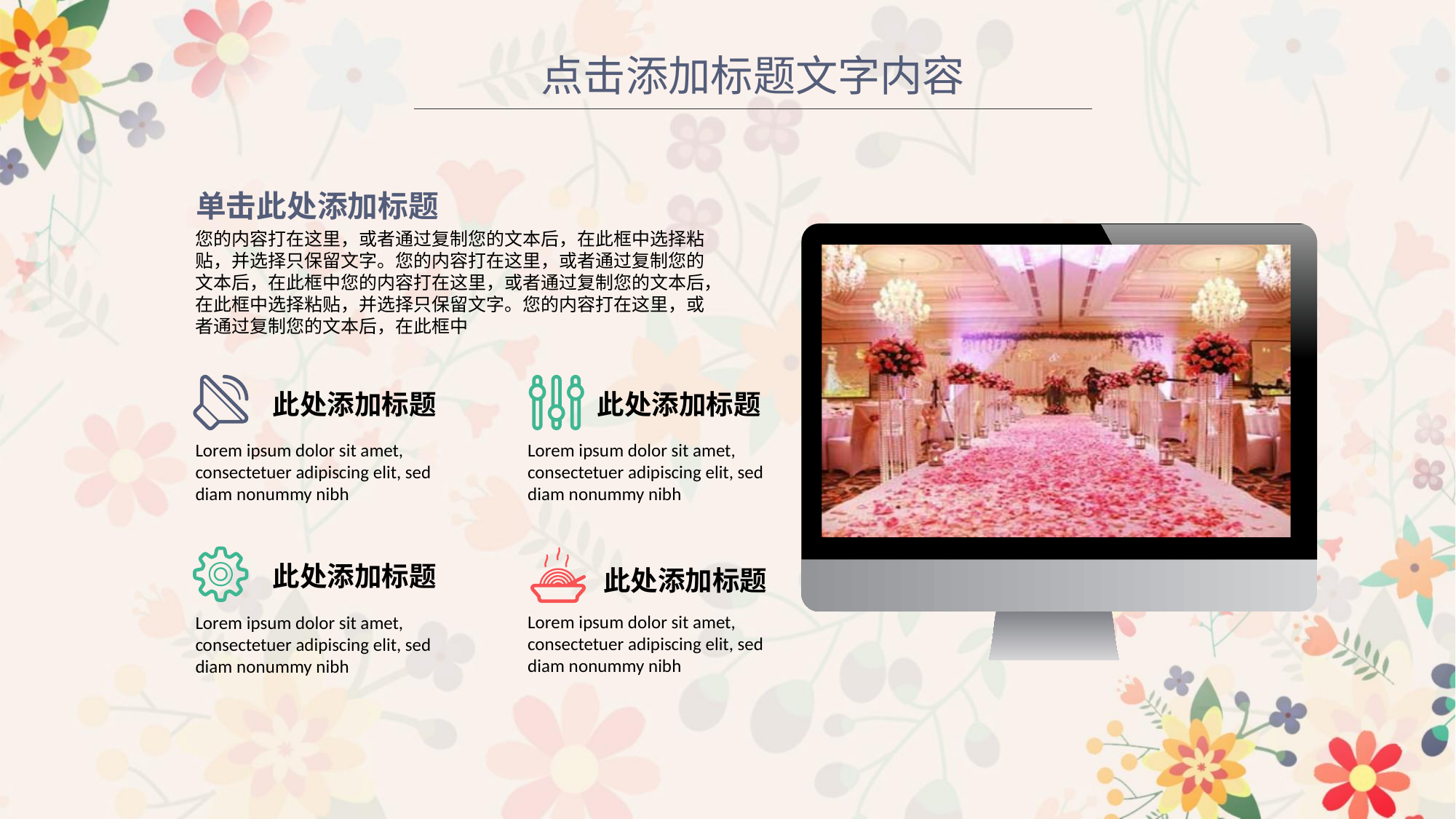

点击添加标题文字内容
单击此处添加标题
您的内容打在这里，或者通过复制您的文本后，在此框中选择粘贴，并选择只保留文字。您的内容打在这里，或者通过复制您的文本后，在此框中您的内容打在这里，或者通过复制您的文本后，在此框中选择粘贴，并选择只保留文字。您的内容打在这里，或者通过复制您的文本后，在此框中

此处添加标题
此处添加标题
Lorem ipsum dolor sit amet, consectetuer adipiscing elit, sed diam nonummy nibh
Lorem ipsum dolor sit amet, consectetuer adipiscing elit, sed diam nonummy nibh

此处添加标题
此处添加标题
Lorem ipsum dolor sit amet, consectetuer adipiscing elit, sed diam nonummy nibh
Lorem ipsum dolor sit amet, consectetuer adipiscing elit, sed diam nonummy nibh